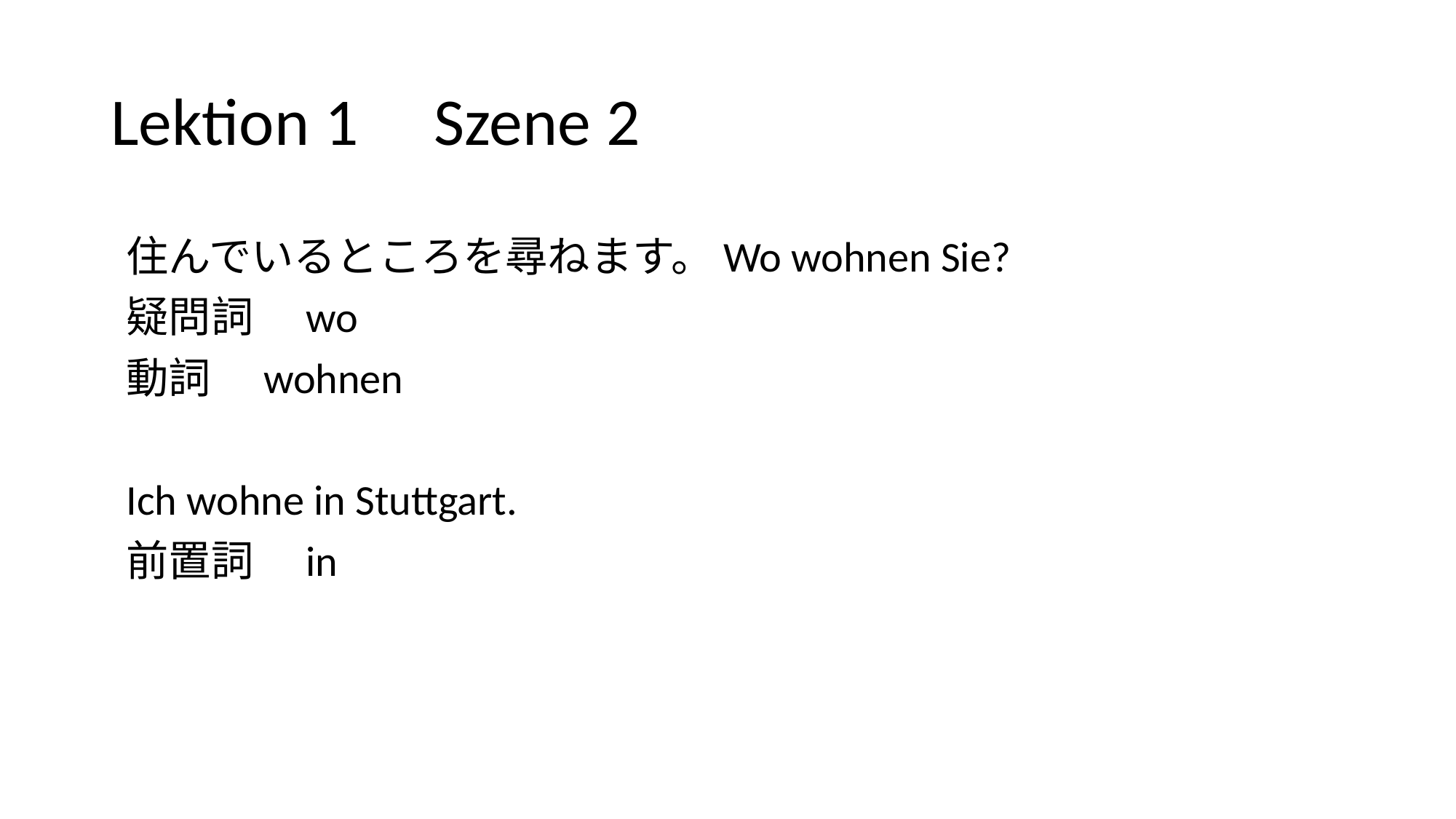

# Lektion 1     Szene 2
住んでいるところを尋ねます。Wo wohnen Sie?
疑問詞　wo
動詞　wohnen

Ich wohne in Stuttgart.
前置詞　in